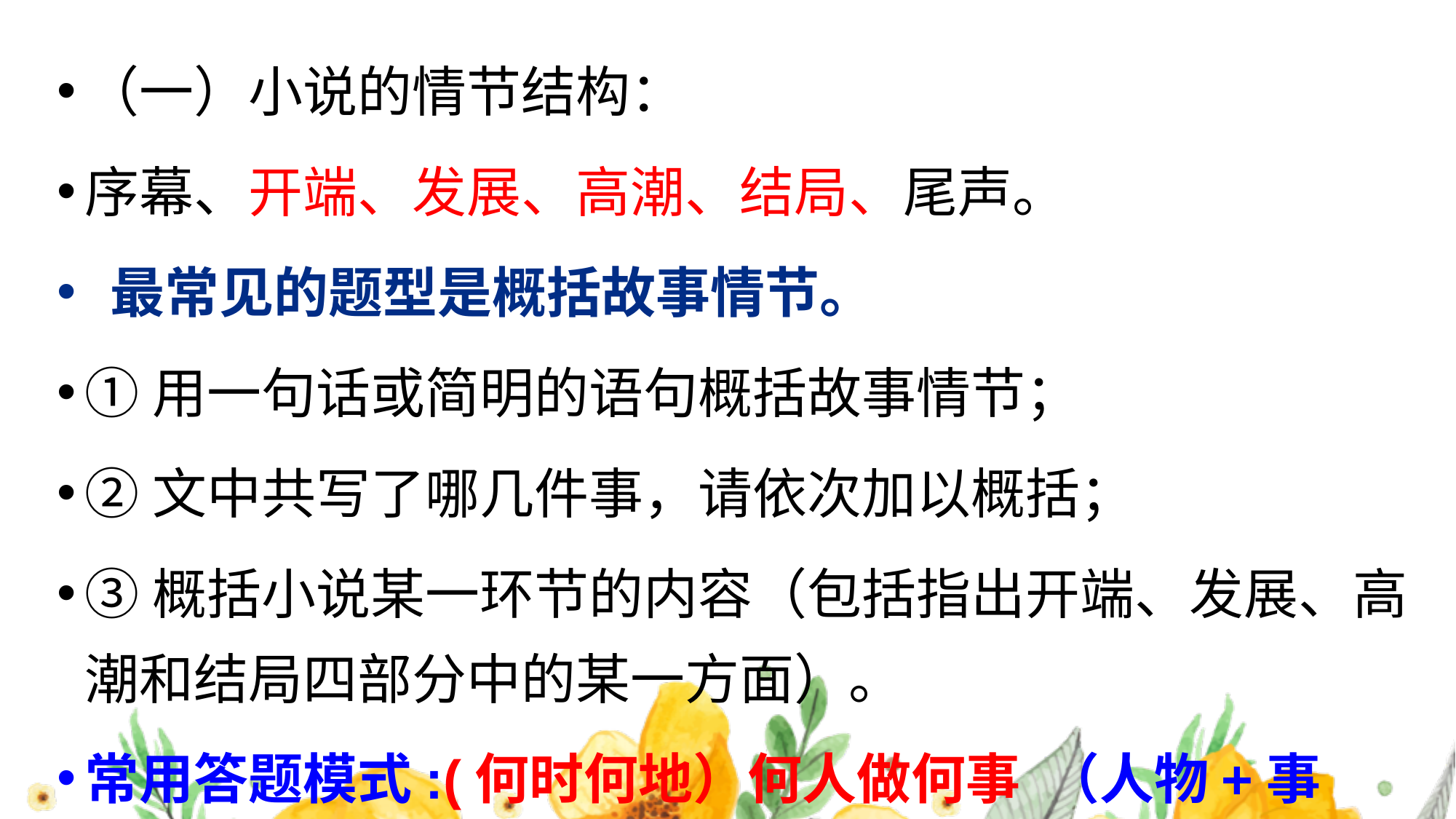

（一）小说的情节结构：
序幕、开端、发展、高潮、结局、尾声。
 最常见的题型是概括故事情节。
①用一句话或简明的语句概括故事情节；
②文中共写了哪几件事，请依次加以概括；
③概括小说某一环节的内容（包括指出开端、发展、高潮和结局四部分中的某一方面）。
常用答题模式:(何时何地）何人做何事  （人物+事件）

#